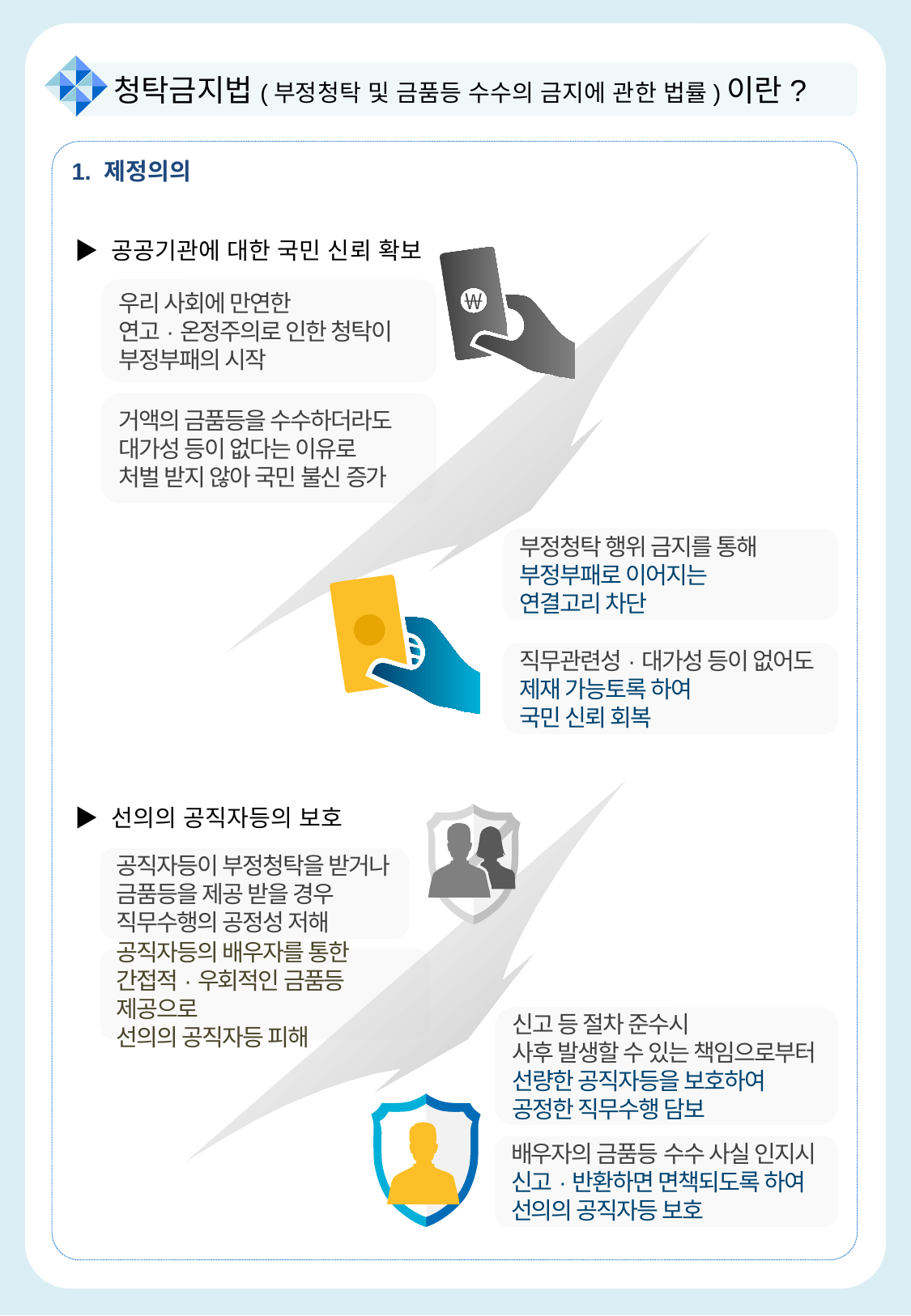

청탁금지법(부정청탁 및 금품등 수수의 금지에 관한 법률)이란?

1. 제정의의
▶ 공공기관에 대한 국민 신뢰 확보

￦

우리 사회에 만연한
연고·온정주의로 인한 청탁이
부정부패의 시작
거액의 금품등을 수수하더라도
대가성 등이 없다는 이유로
처벌 받지 않아 국민 불신 증가

부정청탁 행위 금지를 통해
부정부패로 이어지는
연결고리 차단

正
직무관련성·대가성 등이 없어도
제재 가능토록 하여
국민 신뢰 회복
▶ 선의의 공직자등의 보호

공직자등이 부정청탁을 받거나
금품등을 제공 받을 경우
직무수행의 공정성 저해
공직자등의 배우자를 통한
간접적·우회적인 금품등 제공으로
선의의 공직자등 피해

신고 등 절차 준수시
사후 발생할 수 있는 책임으로부터
선량한 공직자등을 보호하여
공정한 직무수행 담보

배우자의 금품등 수수 사실 인지시
신고·반환하면 면책되도록 하여
선의의 공직자등 보호